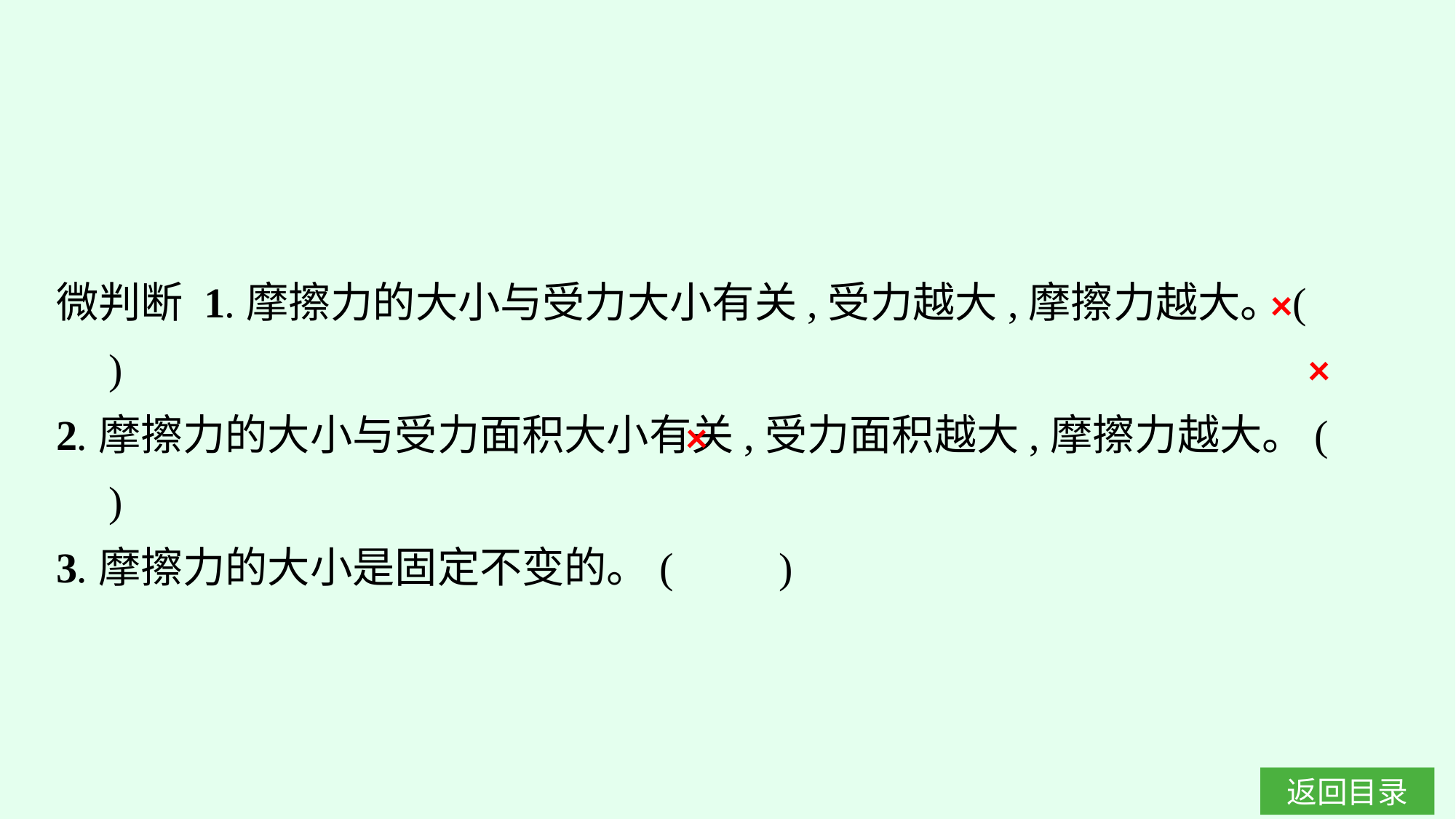

微判断 1.摩擦力的大小与受力大小有关,受力越大,摩擦力越大。(　　)
2.摩擦力的大小与受力面积大小有关,受力面积越大,摩擦力越大。(　　)
3.摩擦力的大小是固定不变的。(　　)
×
×
×